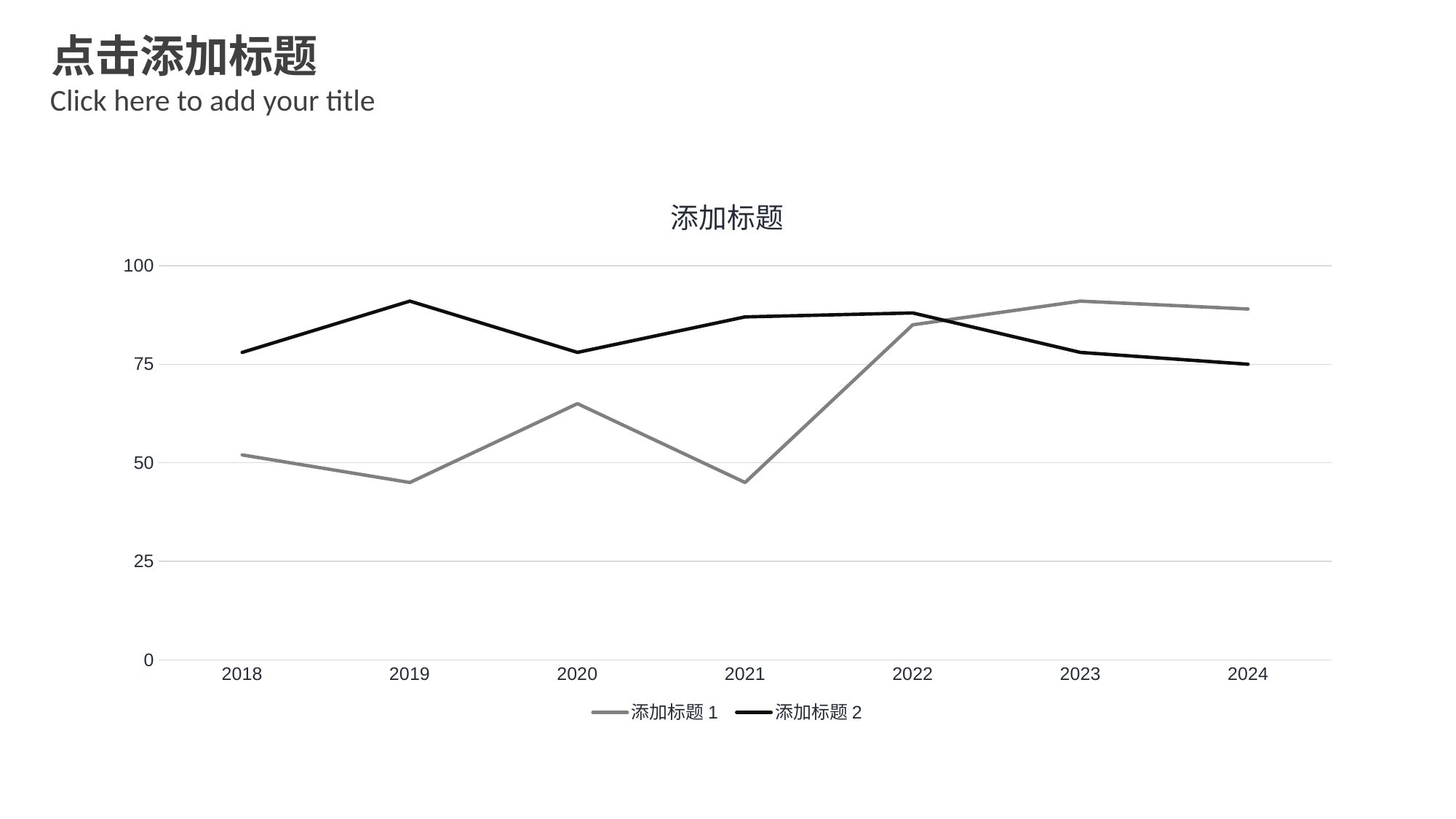

点击添加标题
Click here to add your title

### Chart: 添加标题

| Category | 添加标题1 | 添加标题2 |
|---|---|---|
| 2018 | 52.0 | 78.0 |
| 2019 | 45.0 | 91.0 |
| 2020 | 65.0 | 78.0 |
| 2021 | 45.0 | 87.0 |
| 2022 | 85.0 | 88.0 |
| 2023 | 91.0 | 78.0 |
| 2024 | 89.0 | 75.0 |